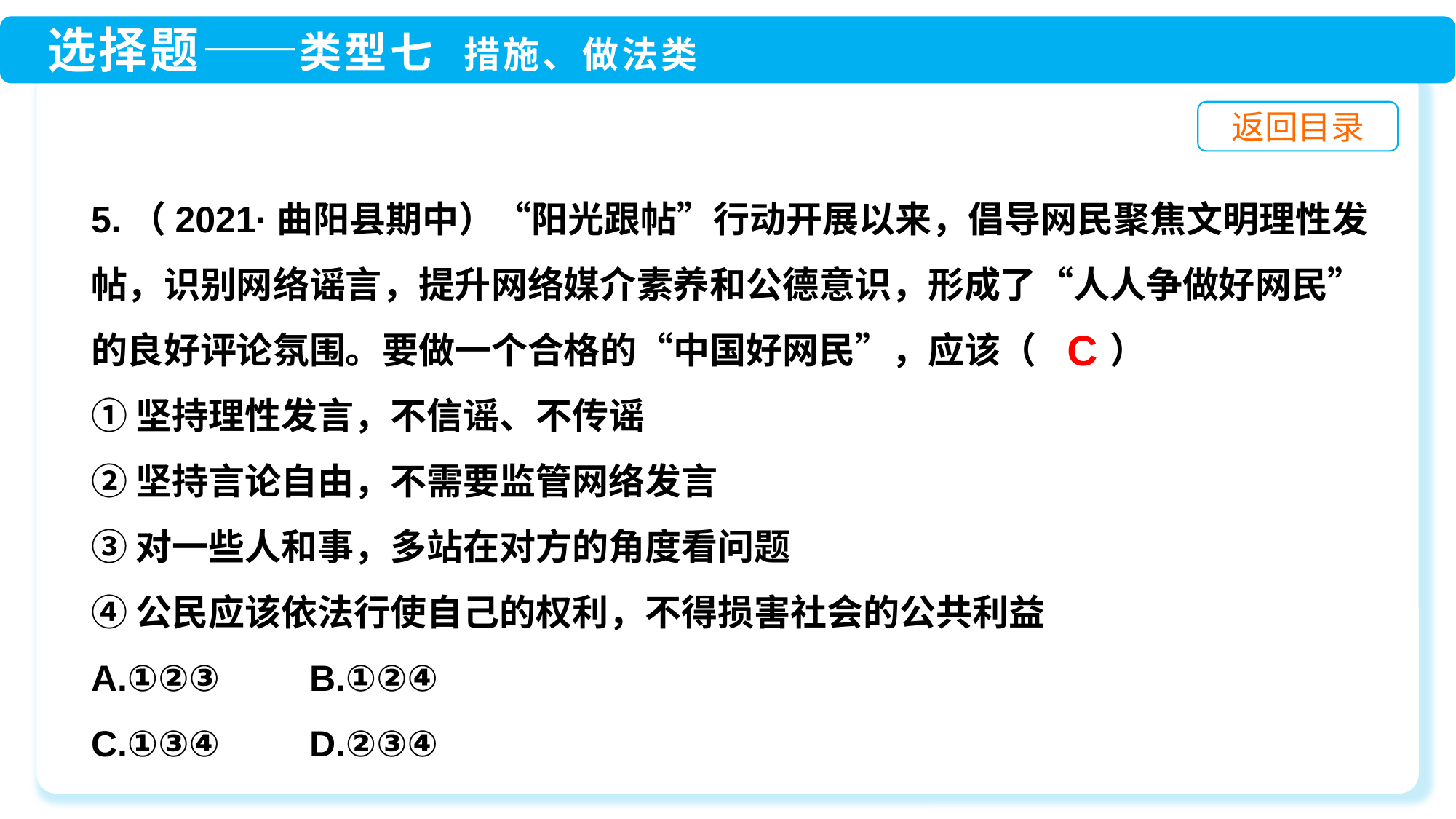

5.（2021·曲阳县期中）“阳光跟帖”行动开展以来，倡导网民聚焦文明理性发帖，识别网络谣言，提升网络媒介素养和公德意识，形成了“人人争做好网民”的良好评论氛围。要做一个合格的“中国好网民”，应该（　　）
①坚持理性发言，不信谣、不传谣
②坚持言论自由，不需要监管网络发言
③对一些人和事，多站在对方的角度看问题
④公民应该依法行使自己的权利，不得损害社会的公共利益
A.①②③	B.①②④
C.①③④	D.②③④

C